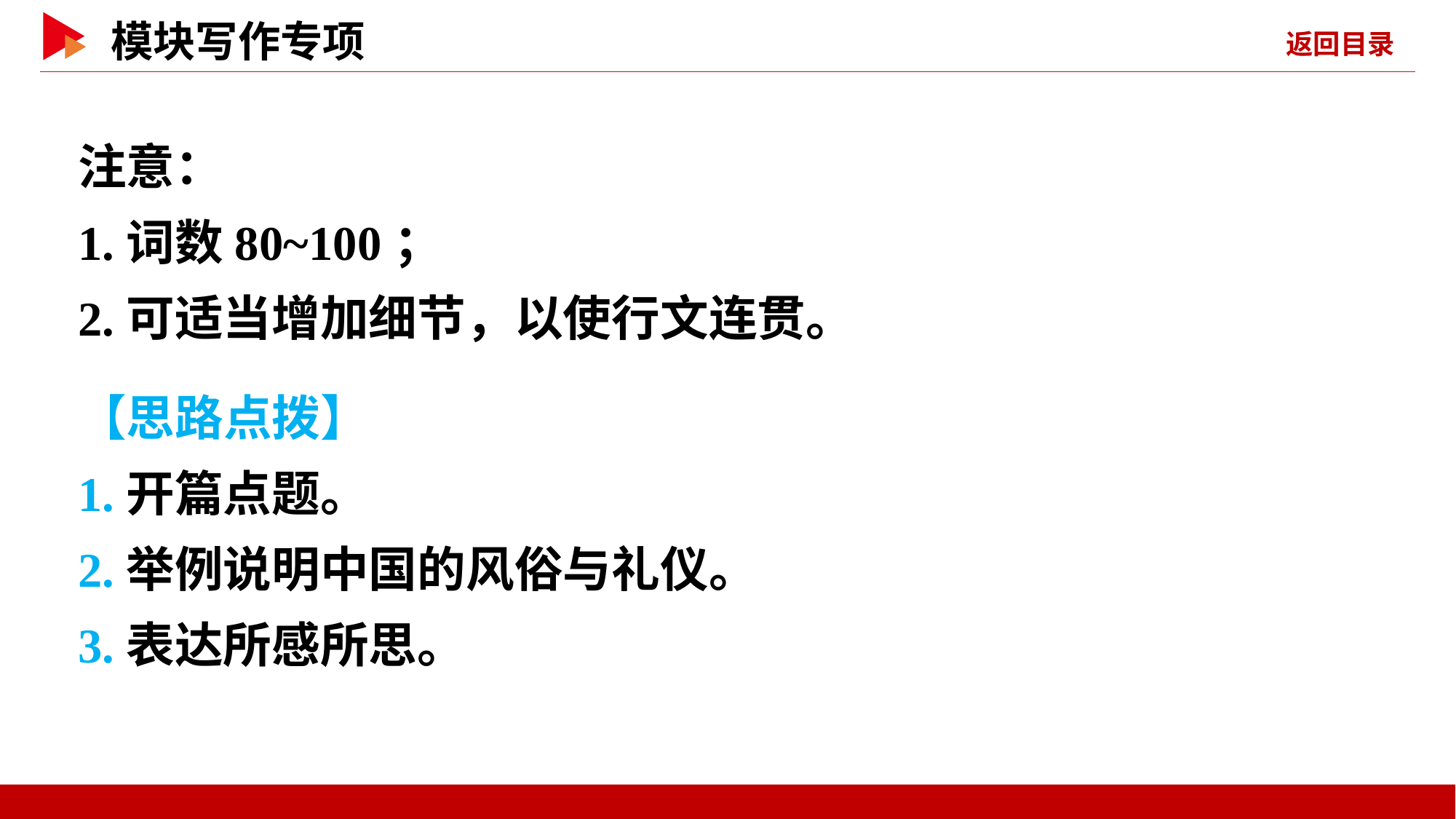

注意：
1.词数80~100；
2.可适当增加细节，以使行文连贯。
【思路点拨】
1.开篇点题。
2.举例说明中国的风俗与礼仪。
3.表达所感所思。